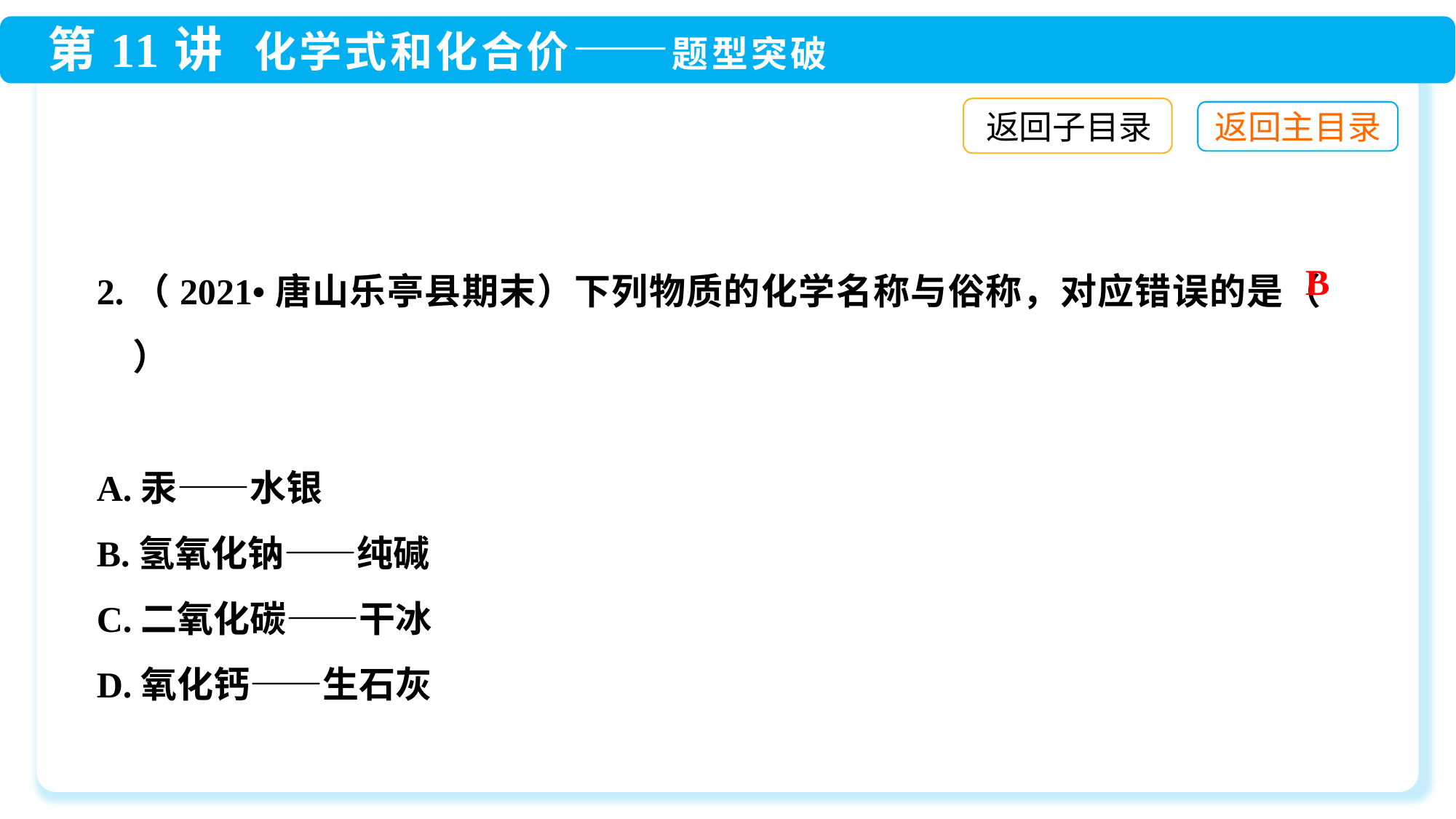

返回子目录
2.（2021•唐山乐亭县期末）下列物质的化学名称与俗称，对应错误的是（　　）

A.汞——水银
B.氢氧化钠——纯碱
C.二氧化碳——干冰
D.氧化钙——生石灰
B